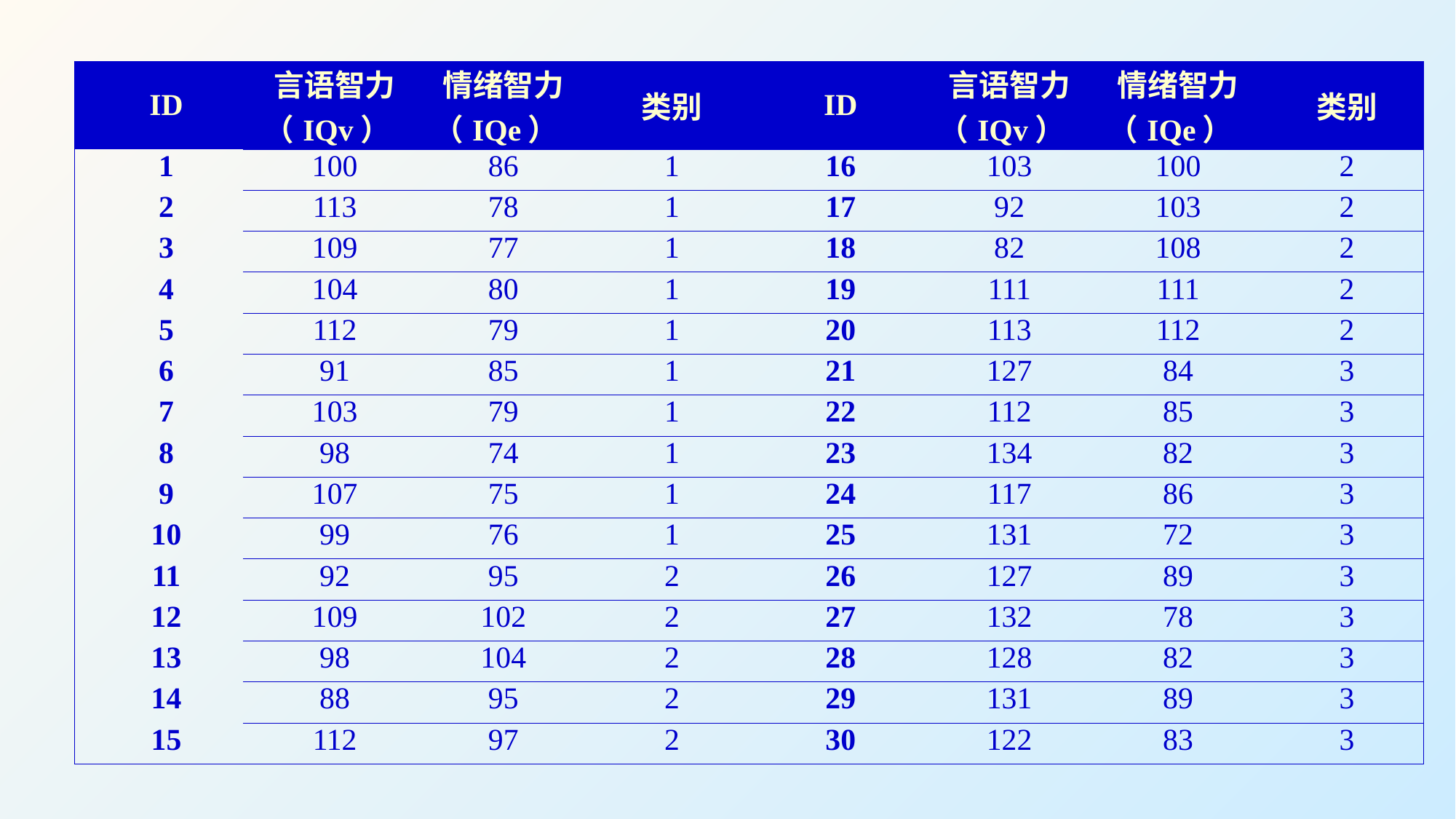

| ID | 言语智力（IQv） | 情绪智力（IQe） | 类别 | ID | 言语智力（IQv） | 情绪智力（IQe） | 类别 |
| --- | --- | --- | --- | --- | --- | --- | --- |
| 1 | 100 | 86 | 1 | 16 | 103 | 100 | 2 |
| 2 | 113 | 78 | 1 | 17 | 92 | 103 | 2 |
| 3 | 109 | 77 | 1 | 18 | 82 | 108 | 2 |
| 4 | 104 | 80 | 1 | 19 | 111 | 111 | 2 |
| 5 | 112 | 79 | 1 | 20 | 113 | 112 | 2 |
| 6 | 91 | 85 | 1 | 21 | 127 | 84 | 3 |
| 7 | 103 | 79 | 1 | 22 | 112 | 85 | 3 |
| 8 | 98 | 74 | 1 | 23 | 134 | 82 | 3 |
| 9 | 107 | 75 | 1 | 24 | 117 | 86 | 3 |
| 10 | 99 | 76 | 1 | 25 | 131 | 72 | 3 |
| 11 | 92 | 95 | 2 | 26 | 127 | 89 | 3 |
| 12 | 109 | 102 | 2 | 27 | 132 | 78 | 3 |
| 13 | 98 | 104 | 2 | 28 | 128 | 82 | 3 |
| 14 | 88 | 95 | 2 | 29 | 131 | 89 | 3 |
| 15 | 112 | 97 | 2 | 30 | 122 | 83 | 3 |